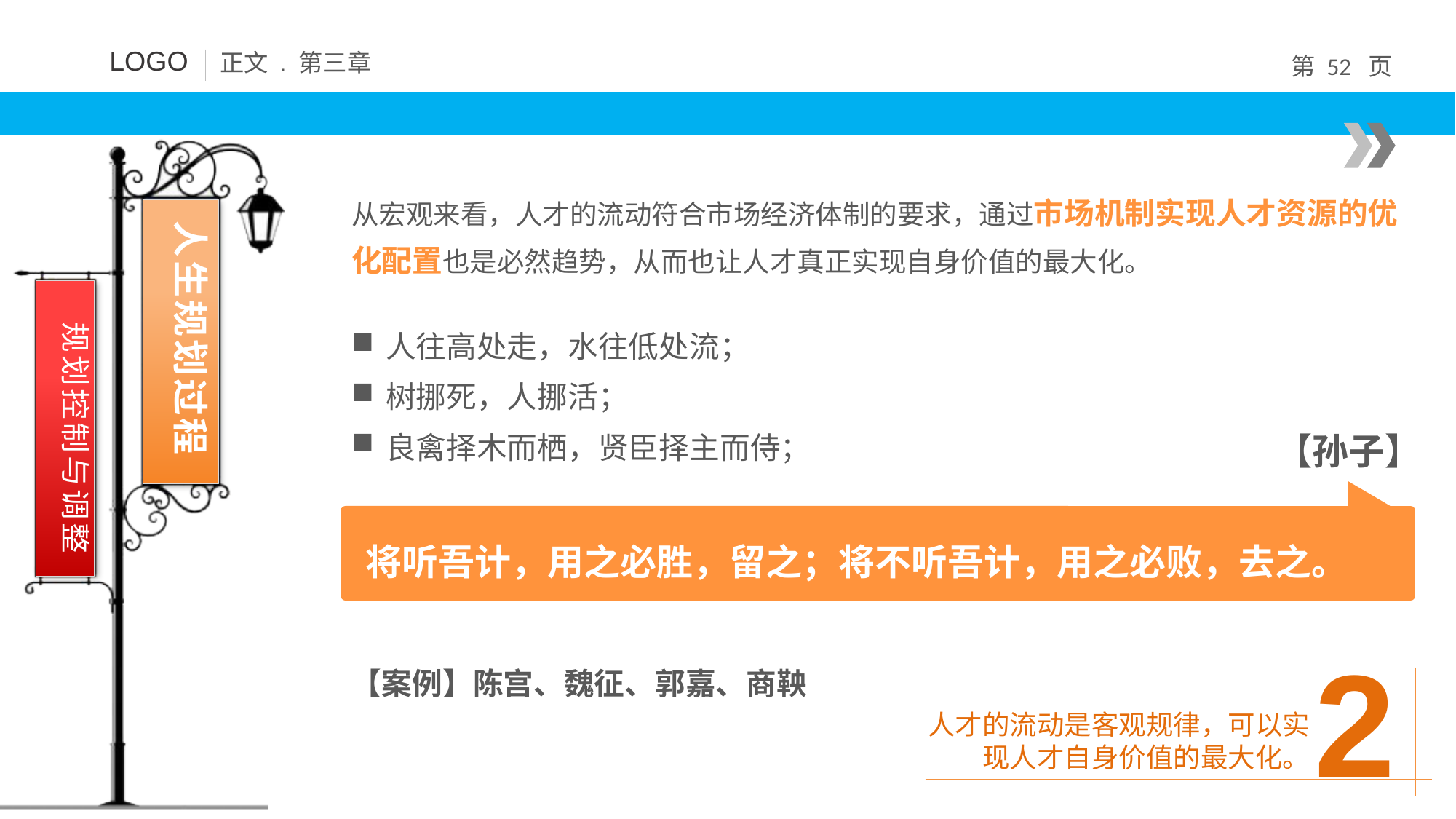

从宏观来看，人才的流动符合市场经济体制的要求，通过市场机制实现人才资源的优化配置也是必然趋势，从而也让人才真正实现自身价值的最大化。
规划控制与调整
人往高处走，水往低处流；
树挪死，人挪活；
良禽择木而栖，贤臣择主而侍；
【孙子】

将听吾计，用之必胜，留之；将不听吾计，用之必败，去之。
2
人才的流动是客观规律，可以实现人才自身价值的最大化。
【案例】陈宫、魏征、郭嘉、商鞅